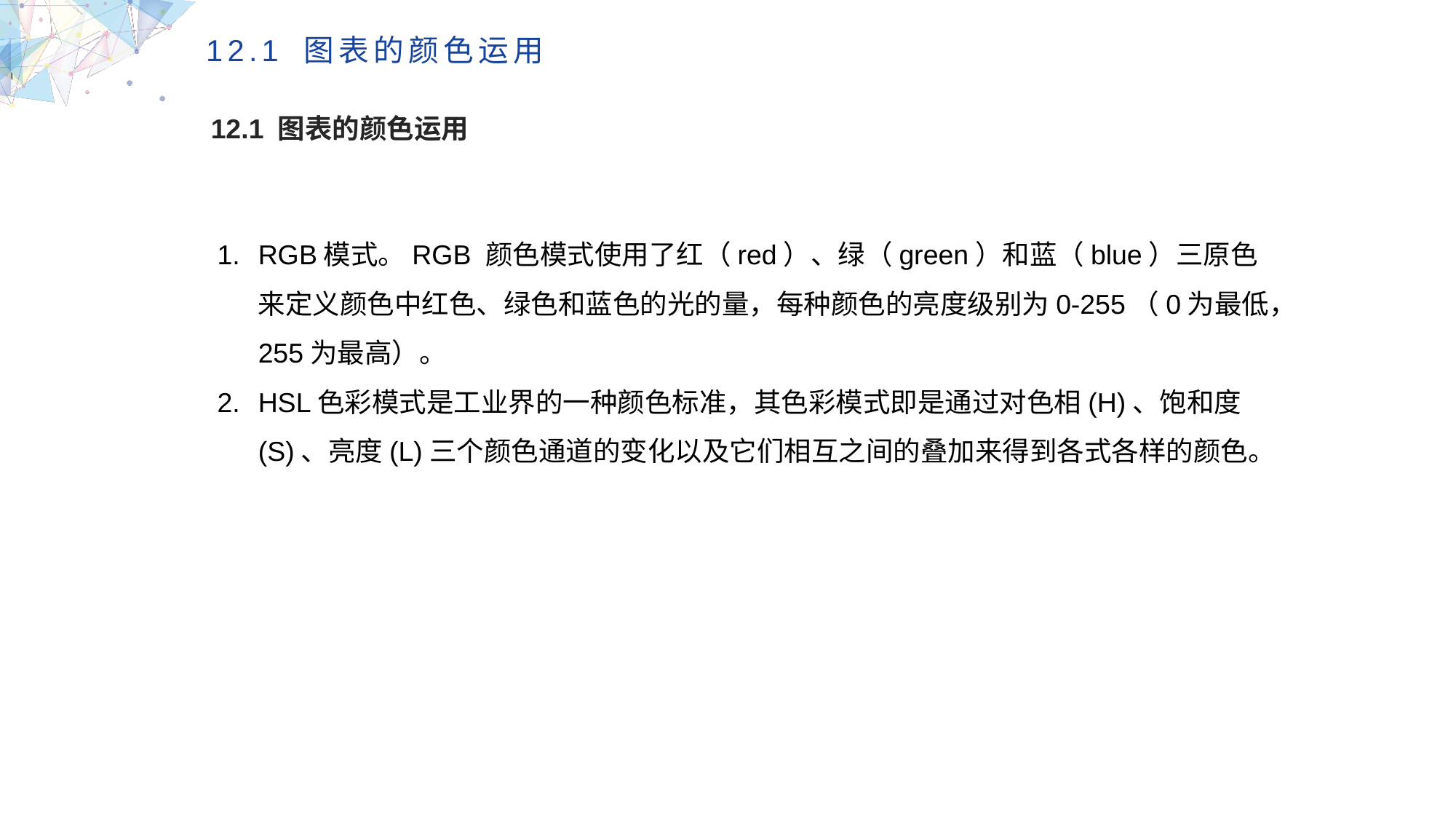

12.1 图表的颜色运用
RGB模式。RGB 颜色模式使用了红（red）、绿（green）和蓝（blue）三原色来定义颜色中红色、绿色和蓝色的光的量，每种颜色的亮度级别为0-255（0为最低，255为最高）。
HSL色彩模式是工业界的一种颜色标准，其色彩模式即是通过对色相(H)、饱和度(S)、亮度(L)三个颜色通道的变化以及它们相互之间的叠加来得到各式各样的颜色。
MULTIPURPOSE PRESENTATION TEMPLATE | UNIQUE DESIGN
Welcome Message
Please replace text, click add relevant headline, modify the text content, also can copy your content to this directly. Please replace text, click add relevant headline, modify the text content, also can copy your content to this directly.